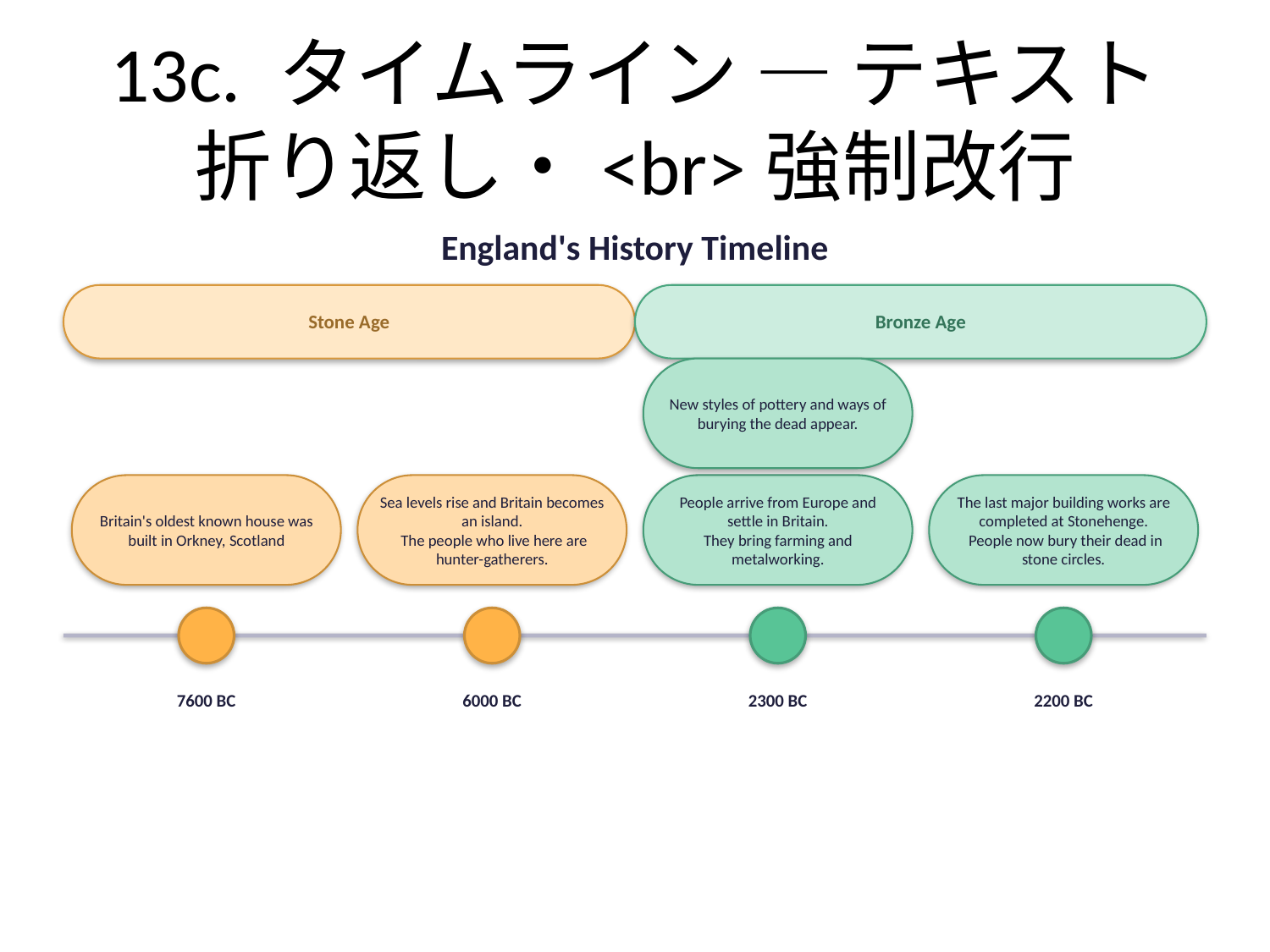

# 13c. タイムライン — テキスト折り返し・<br>強制改行

England's History Timeline
Stone Age
Bronze Age
New styles of pottery and ways of burying the dead appear.
Britain's oldest known house was built in Orkney, Scotland
Sea levels rise and Britain becomes an island.
 The people who live here are hunter-gatherers.
People arrive from Europe and settle in Britain.
They bring farming and metalworking.
The last major building works are completed at Stonehenge.
 People now bury their dead in stone circles.

7600 BC
6000 BC
2300 BC
2200 BC